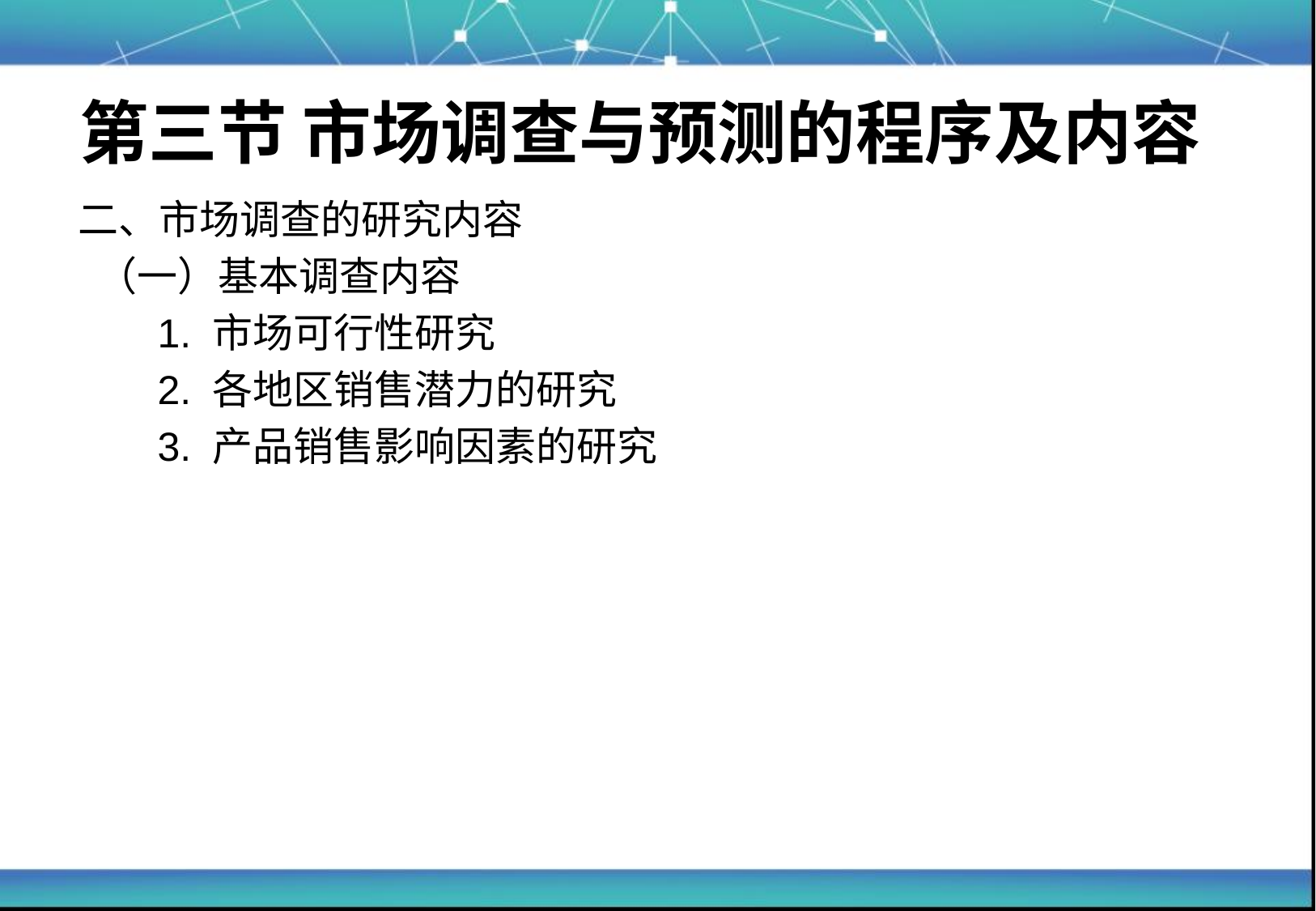

# 第三节 市场调查与预测的程序及内容
二、市场调查的研究内容
 （一）基本调查内容
	   1. 市场可行性研究
	   2. 各地区销售潜力的研究
	   3. 产品销售影响因素的研究